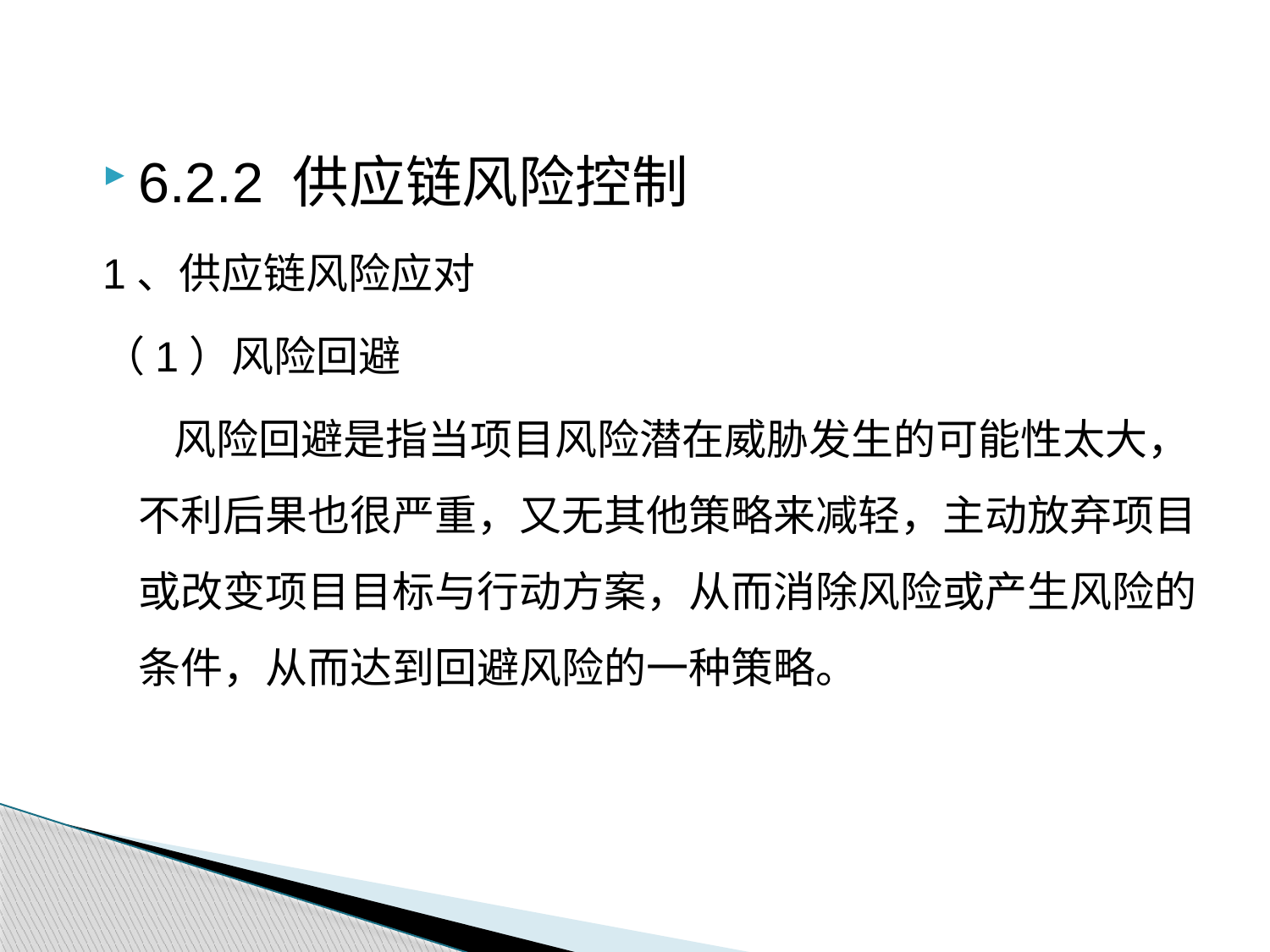

6.2.2 供应链风险控制
1、供应链风险应对
（1）风险回避
风险回避是指当项目风险潜在威胁发生的可能性太大，不利后果也很严重，又无其他策略来减轻，主动放弃项目或改变项目目标与行动方案，从而消除风险或产生风险的条件，从而达到回避风险的一种策略。